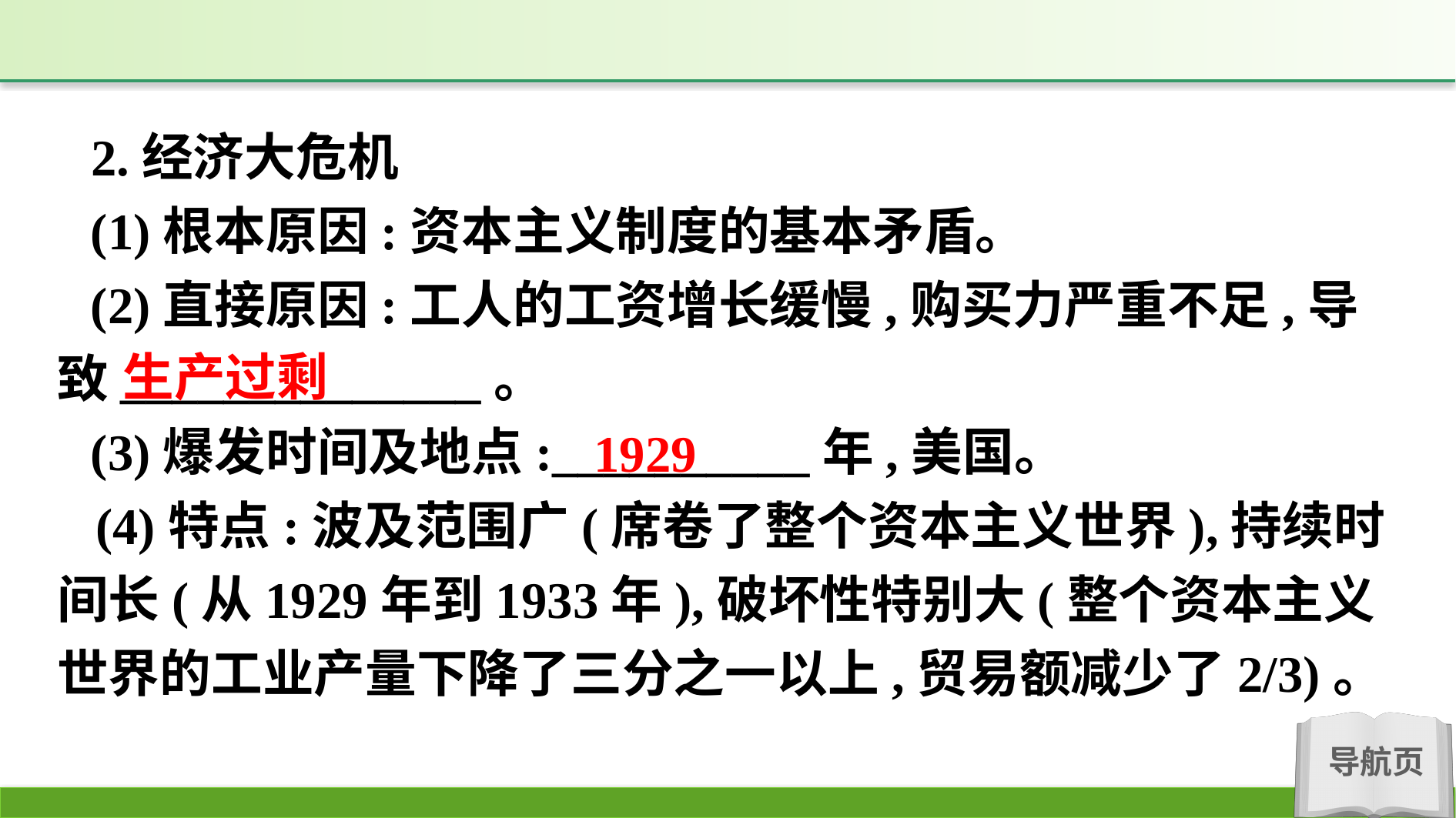

2.经济大危机
(1)根本原因:资本主义制度的基本矛盾。
(2)直接原因:工人的工资增长缓慢,购买力严重不足,导致______________。
(3)爆发时间及地点:__________年,美国。
(4)特点:波及范围广(席卷了整个资本主义世界),持续时间长(从1929年到1933年),破坏性特别大(整个资本主义世界的工业产量下降了三分之一以上,贸易额减少了2/3)。
生产过剩
1929